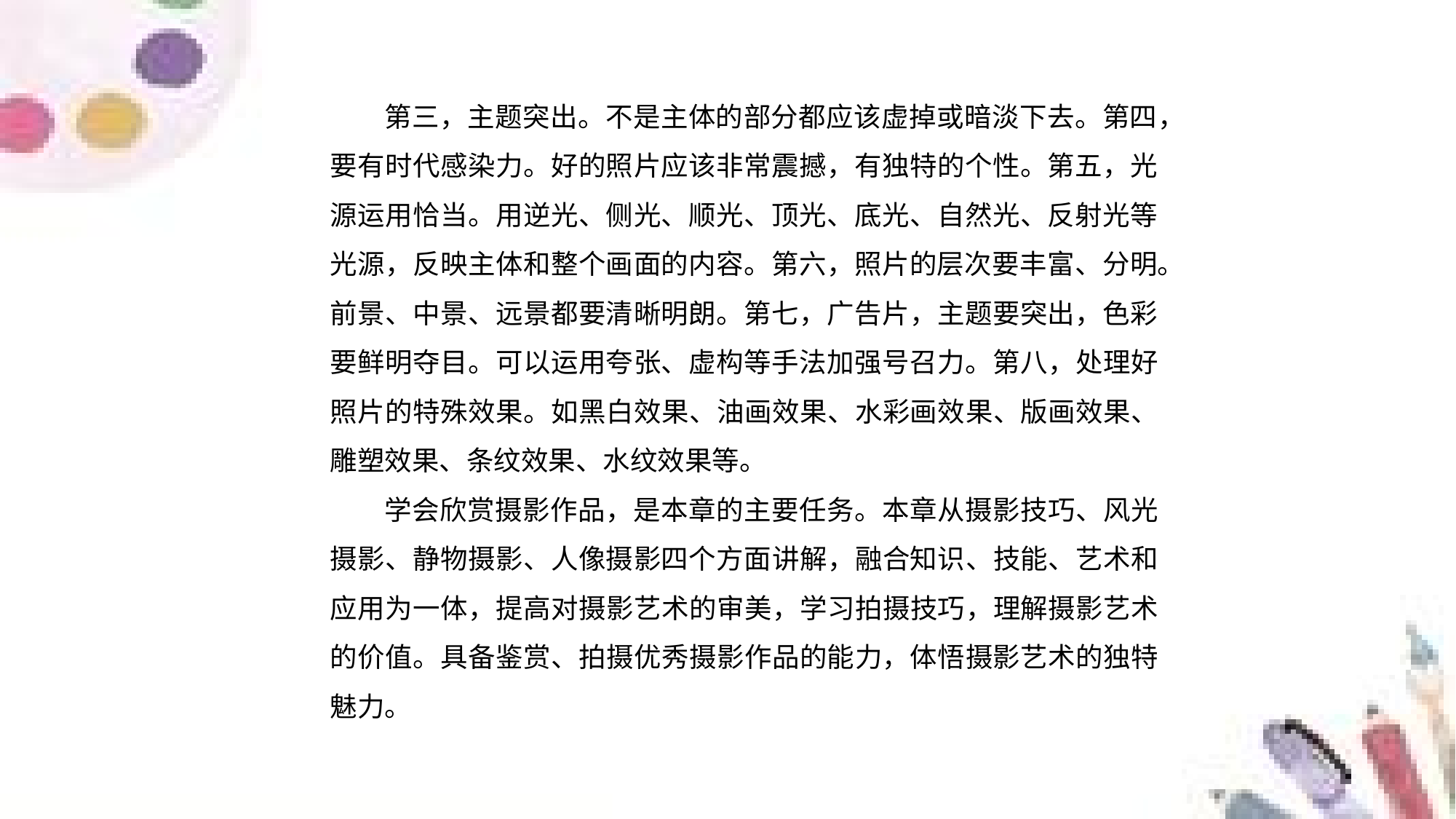

第三，主题突出。不是主体的部分都应该虚掉或暗淡下去。第四，要有时代感染力。好的照片应该非常震撼，有独特的个性。第五，光源运用恰当。用逆光、侧光、顺光、顶光、底光、自然光、反射光等光源，反映主体和整个画面的内容。第六，照片的层次要丰富、分明。前景、中景、远景都要清晰明朗。第七，广告片，主题要突出，色彩要鲜明夺目。可以运用夸张、虚构等手法加强号召力。第八，处理好照片的特殊效果。如黑白效果、油画效果、水彩画效果、版画效果、雕塑效果、条纹效果、水纹效果等。
学会欣赏摄影作品，是本章的主要任务。本章从摄影技巧、风光摄影、静物摄影、人像摄影四个方面讲解，融合知识、技能、艺术和应用为一体，提高对摄影艺术的审美，学习拍摄技巧，理解摄影艺术的价值。具备鉴赏、拍摄优秀摄影作品的能力，体悟摄影艺术的独特魅力。
7